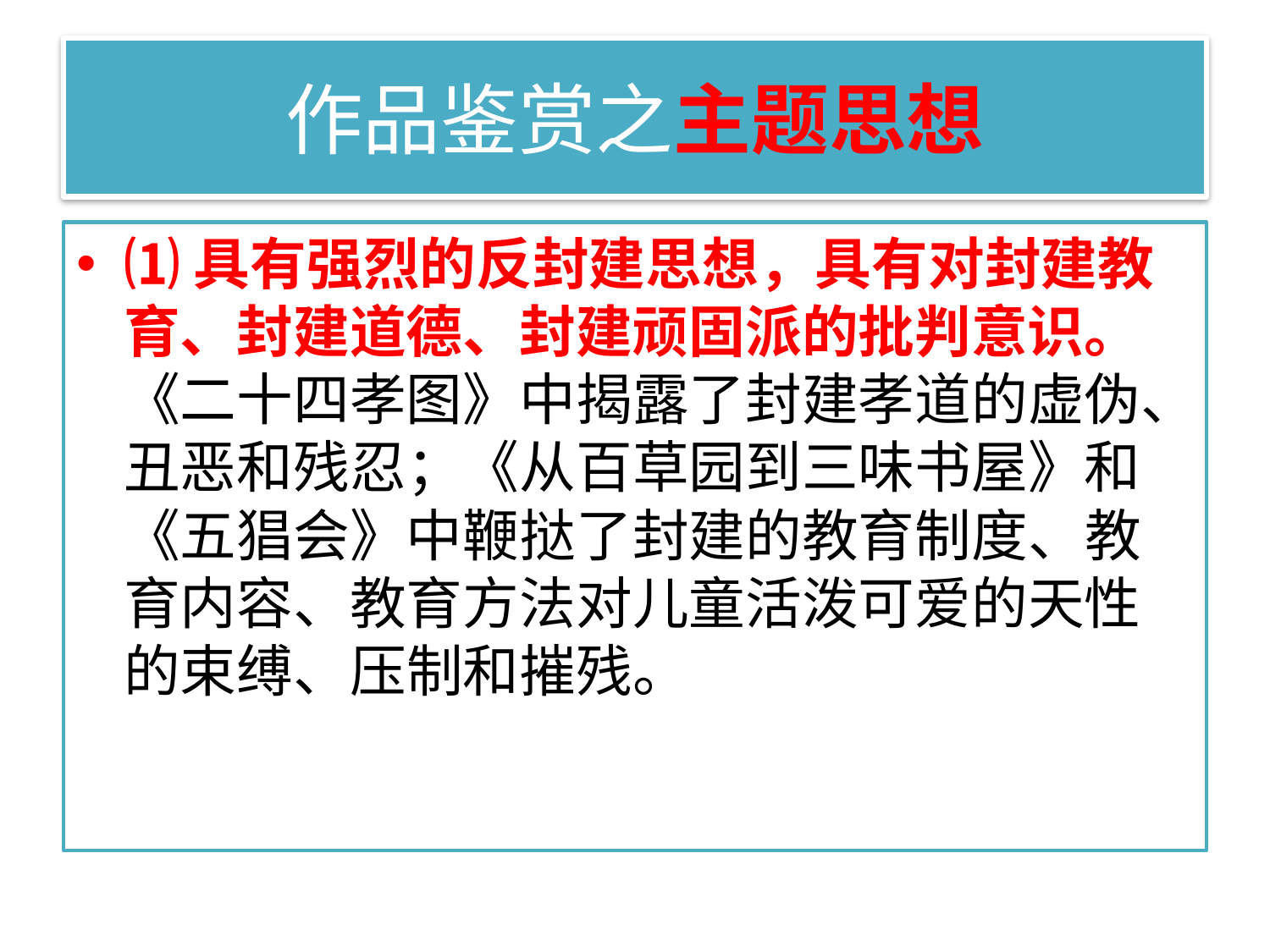

# 作品鉴赏之主题思想
⑴具有强烈的反封建思想，具有对封建教育、封建道德、封建顽固派的批判意识。《二十四孝图》中揭露了封建孝道的虚伪、丑恶和残忍；《从百草园到三味书屋》和《五猖会》中鞭挞了封建的教育制度、教育内容、教育方法对儿童活泼可爱的天性的束缚、压制和摧残。